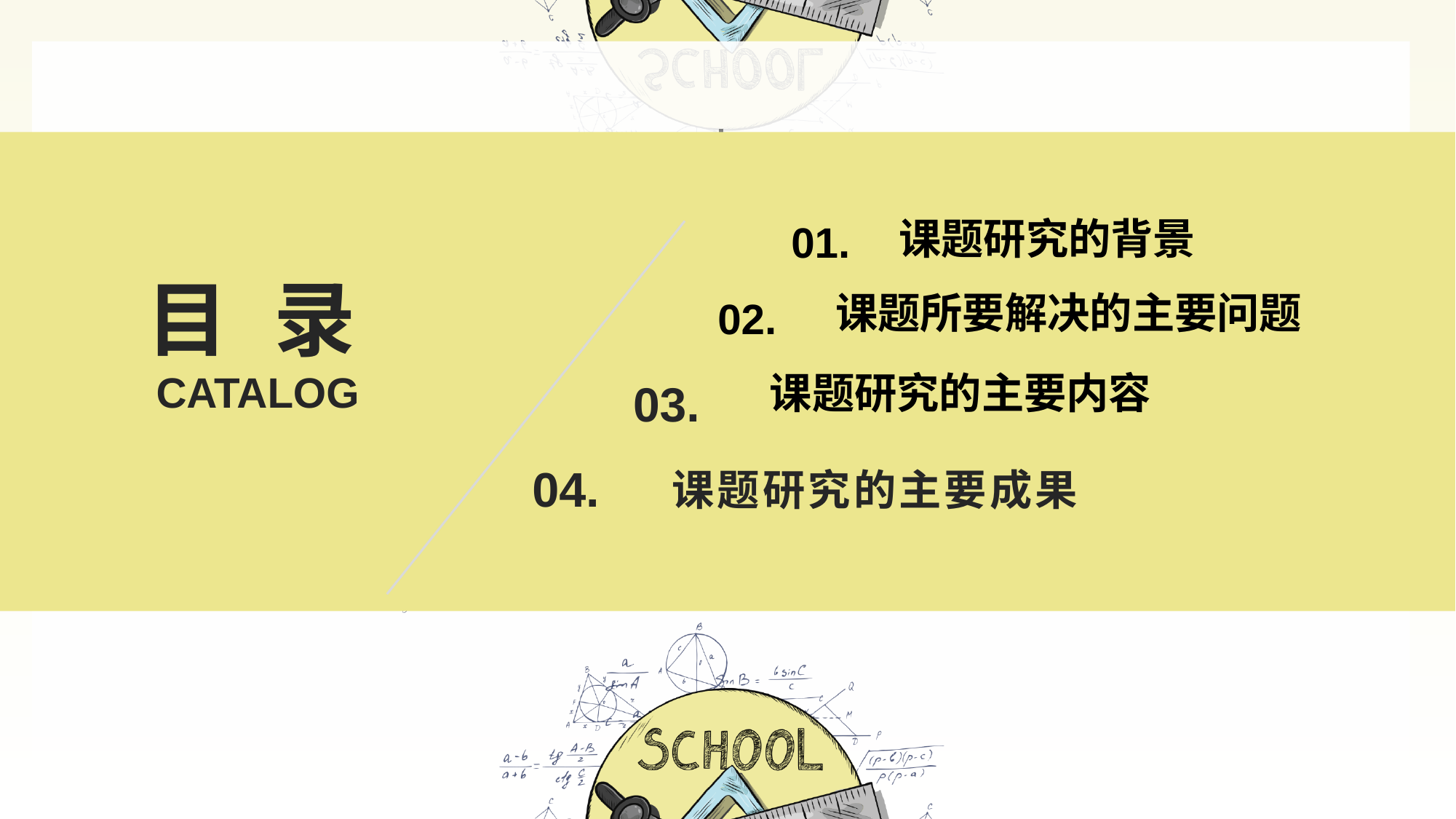

课题研究的背景
    01.
目录
课题所要解决的主要问题
02.

CATALOG
课题研究的主要内容
03.
04.
课题研究的主要成果